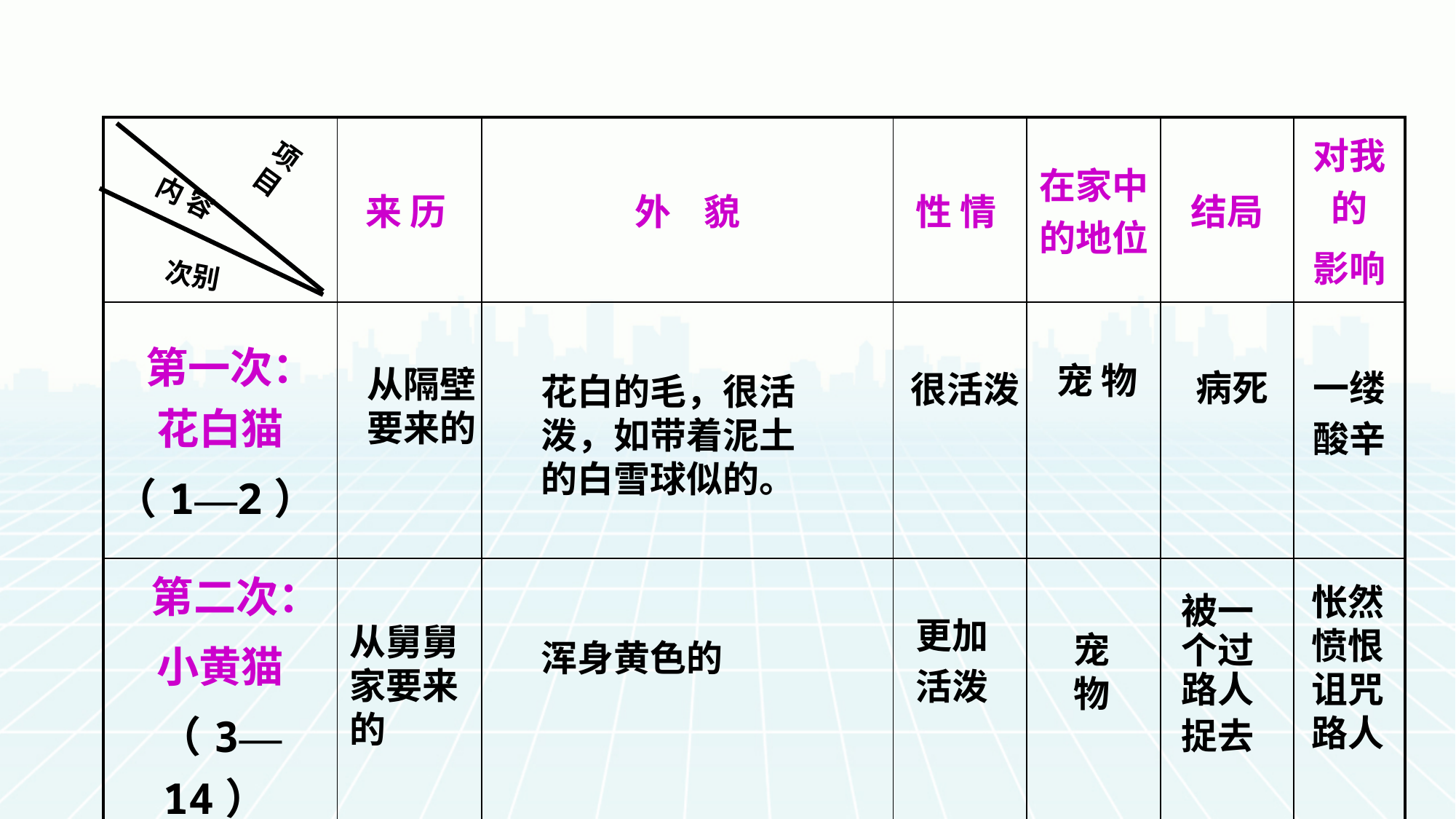

|  | 来 历 | 外 貌 | 性 情 | 在家中的地位 | 结局 | 对我的 影响 |
| --- | --- | --- | --- | --- | --- | --- |
| 第一次：花白猫 （1—2） |  |  |  |  |  |  |
| 第二次： 小黄猫 （3—14） |  |  |  |  |  |  |

项 目

内 容
次别
宠 物
从隔壁要来的
病死
一缕
酸辛

很活泼

花白的毛，很活
泼，如带着泥土
的白雪球似的。

怅然
愤恨
诅咒
路人

被一个过路人
捉去

更加
活泼

从舅舅
家要来
的
宠 物
浑身黄色的